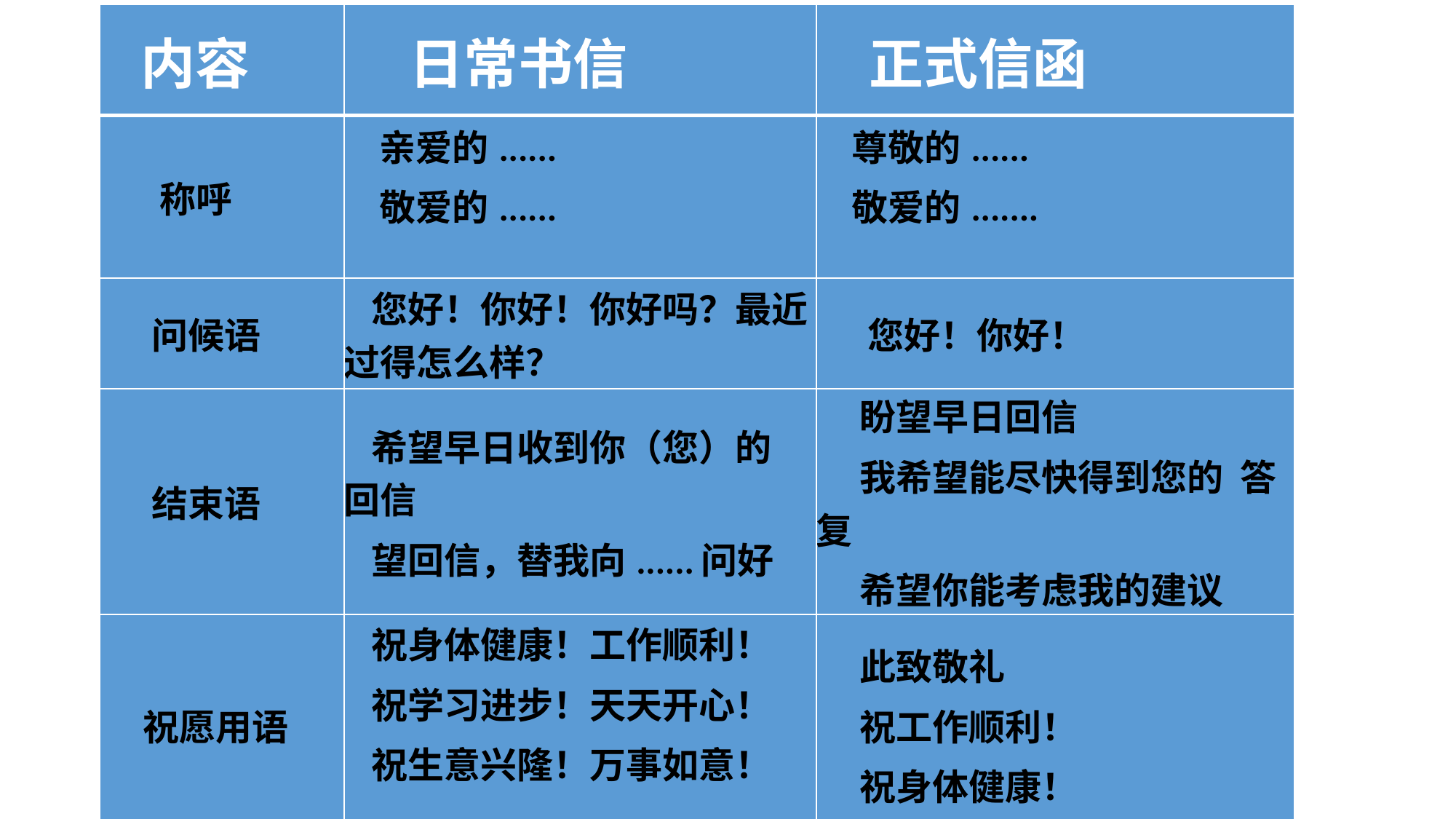

| 内容 | 日常书信 | 正式信函 |
| --- | --- | --- |
| 称呼 | 亲爱的...... 敬爱的...... | 尊敬的...... 敬爱的....... |
| 问候语 | 您好！你好！你好吗？最近过得怎么样？ | 您好！你好！ |
| 结束语 | 希望早日收到你（您）的 回信 望回信，替我向......问好 | 盼望早日回信 我希望能尽快得到您的 答复 希望你能考虑我的建议 |
| 祝愿用语 | 祝身体健康！工作顺利！ 祝学习进步！天天开心！ 祝生意兴隆！万事如意！ | 此致敬礼 祝工作顺利！ 祝身体健康！ |
#